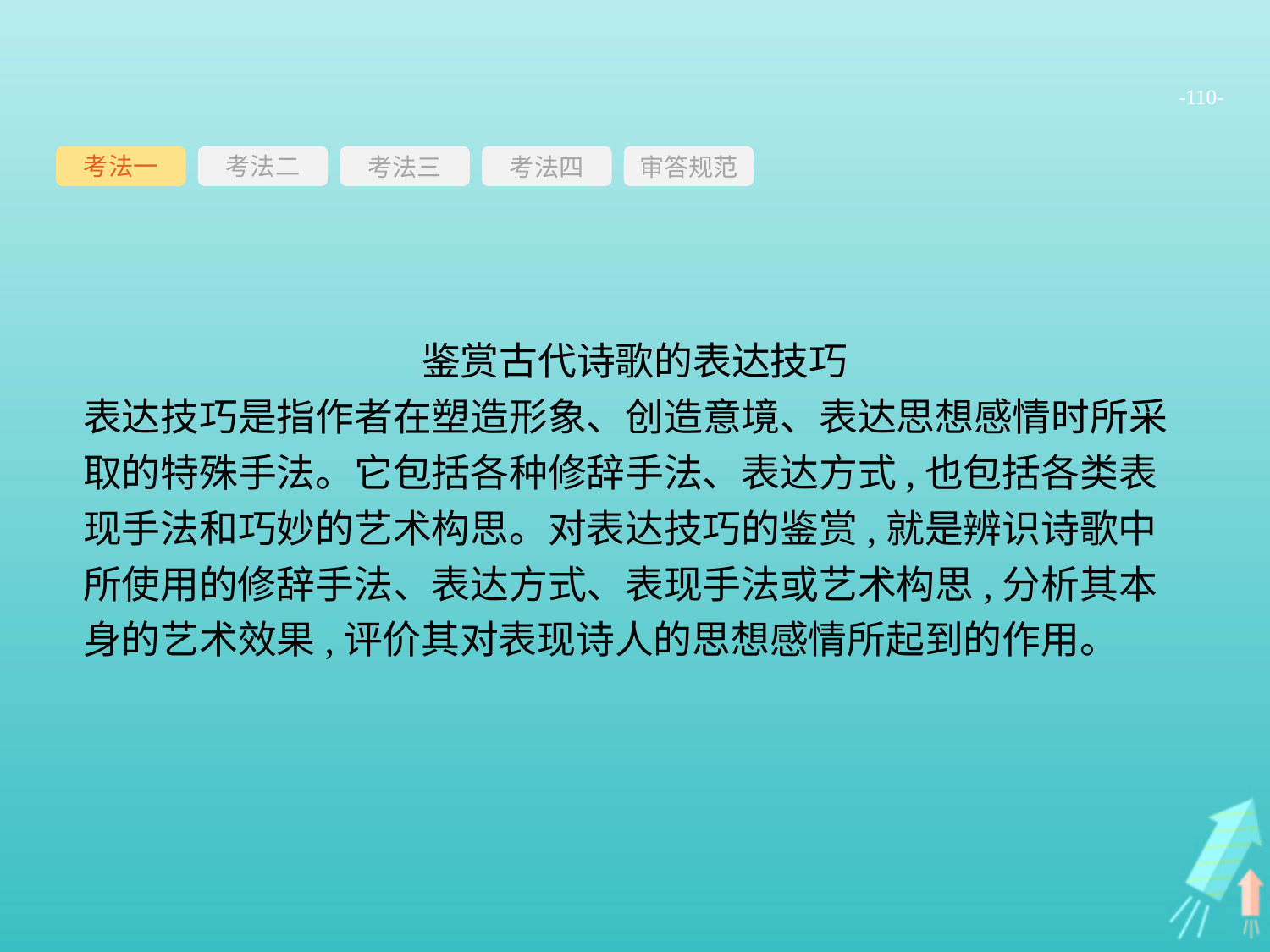

-110-
考法一
考法三
考法四
审答规范
考法二
鉴赏古代诗歌的表达技巧
表达技巧是指作者在塑造形象、创造意境、表达思想感情时所采取的特殊手法。它包括各种修辞手法、表达方式,也包括各类表现手法和巧妙的艺术构思。对表达技巧的鉴赏,就是辨识诗歌中所使用的修辞手法、表达方式、表现手法或艺术构思,分析其本身的艺术效果,评价其对表现诗人的思想感情所起到的作用。